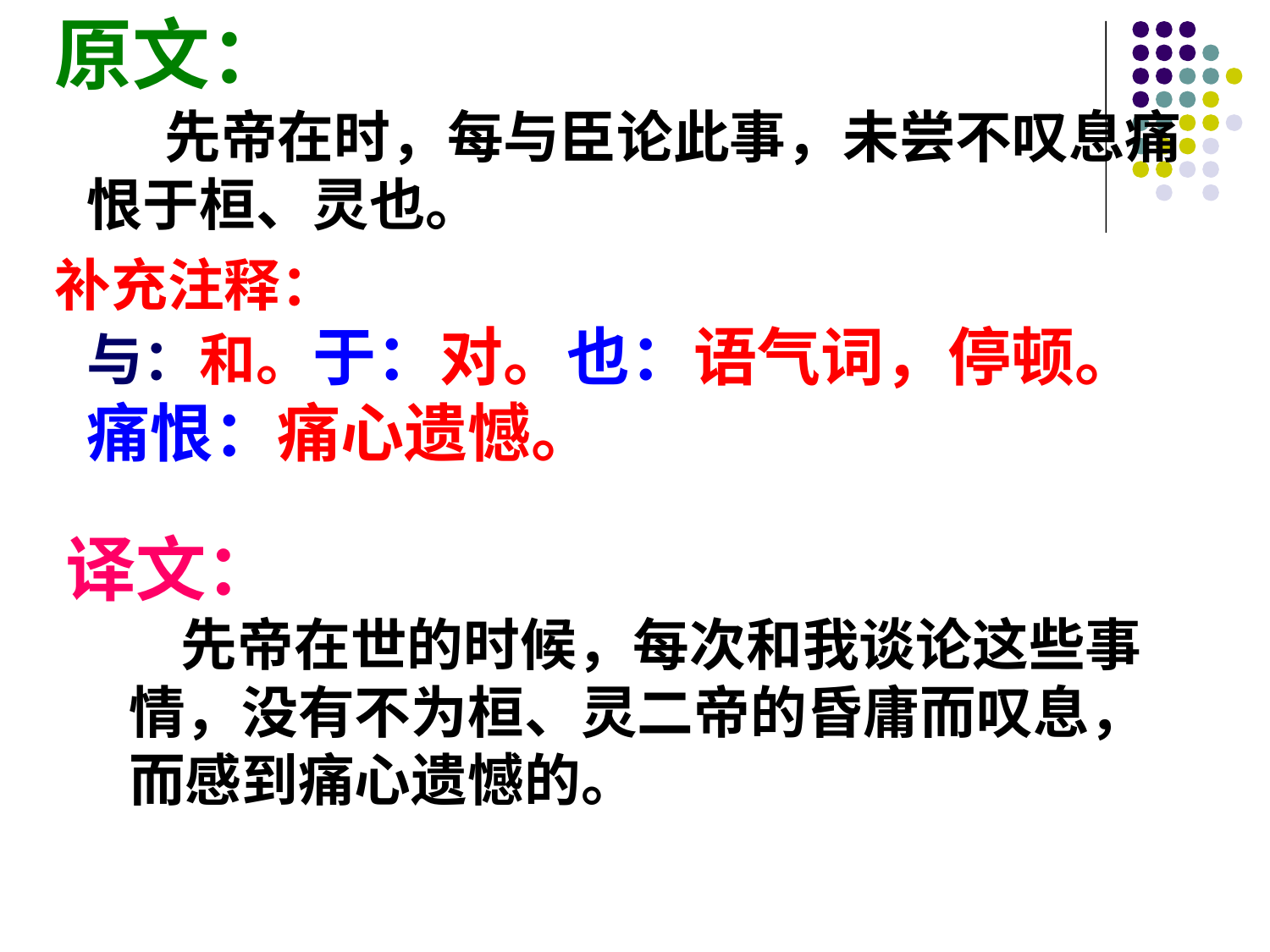

原文：
     先帝在时，每与臣论此事，未尝不叹息痛恨于桓、灵也。
补充注释：
与：和。于：对。也：语气词，停顿。痛恨：痛心遗憾。
译文：
   先帝在世的时候，每次和我谈论这些事情，没有不为桓、灵二帝的昏庸而叹息，而感到痛心遗憾的。